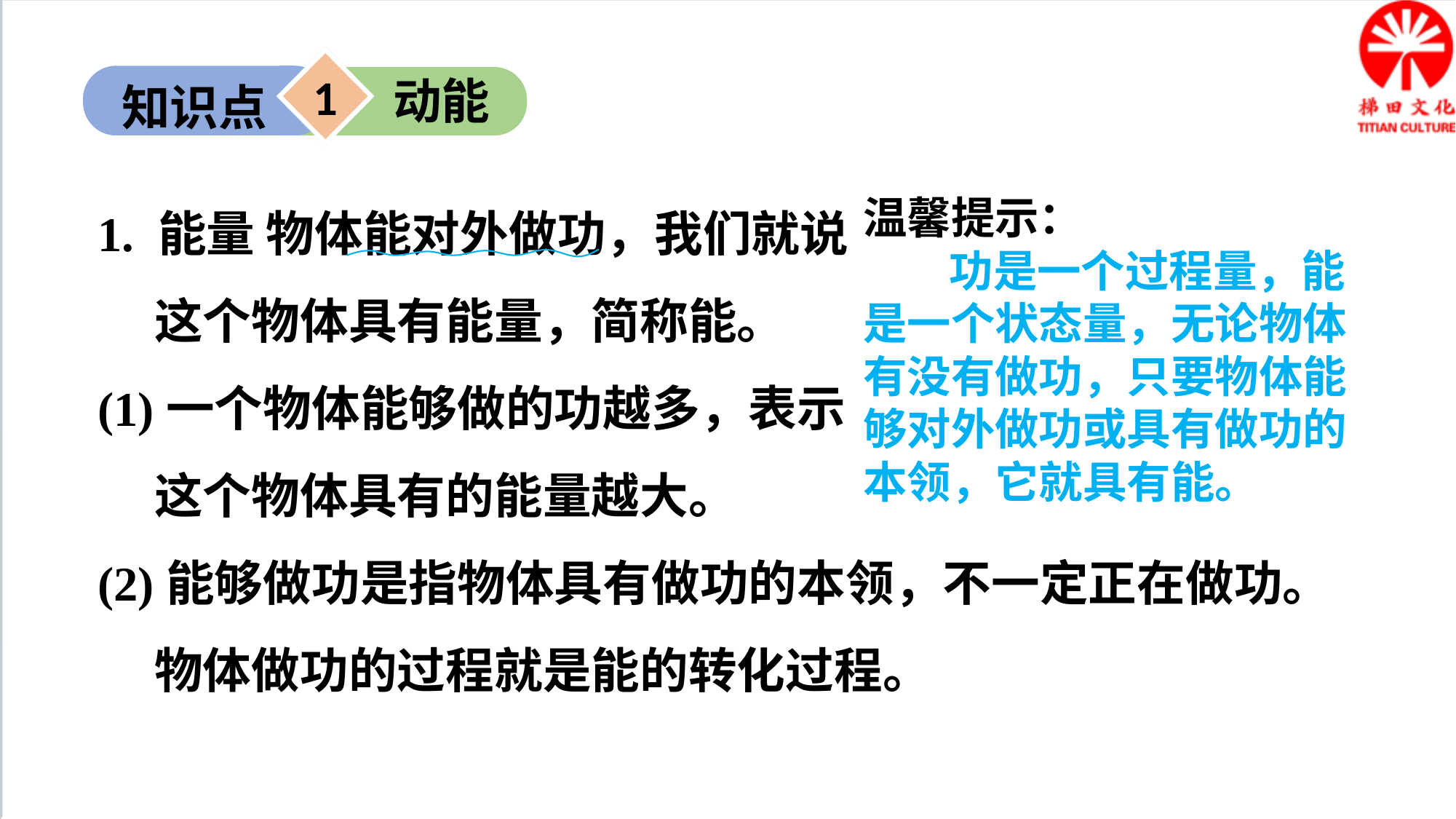

1
动能

知识点
1. 能量 物体能对外做功，我们就说
这个物体具有能量，简称能。
(1)一个物体能够做的功越多，表示
这个物体具有的能量越大。
(2)能够做功是指物体具有做功的本领，不一定正在做功。物体做功的过程就是能的转化过程。
温馨提示：
功是一个过程量，能是一个状态量，无论物体有没有做功，只要物体能够对外做功或具有做功的本领，它就具有能。